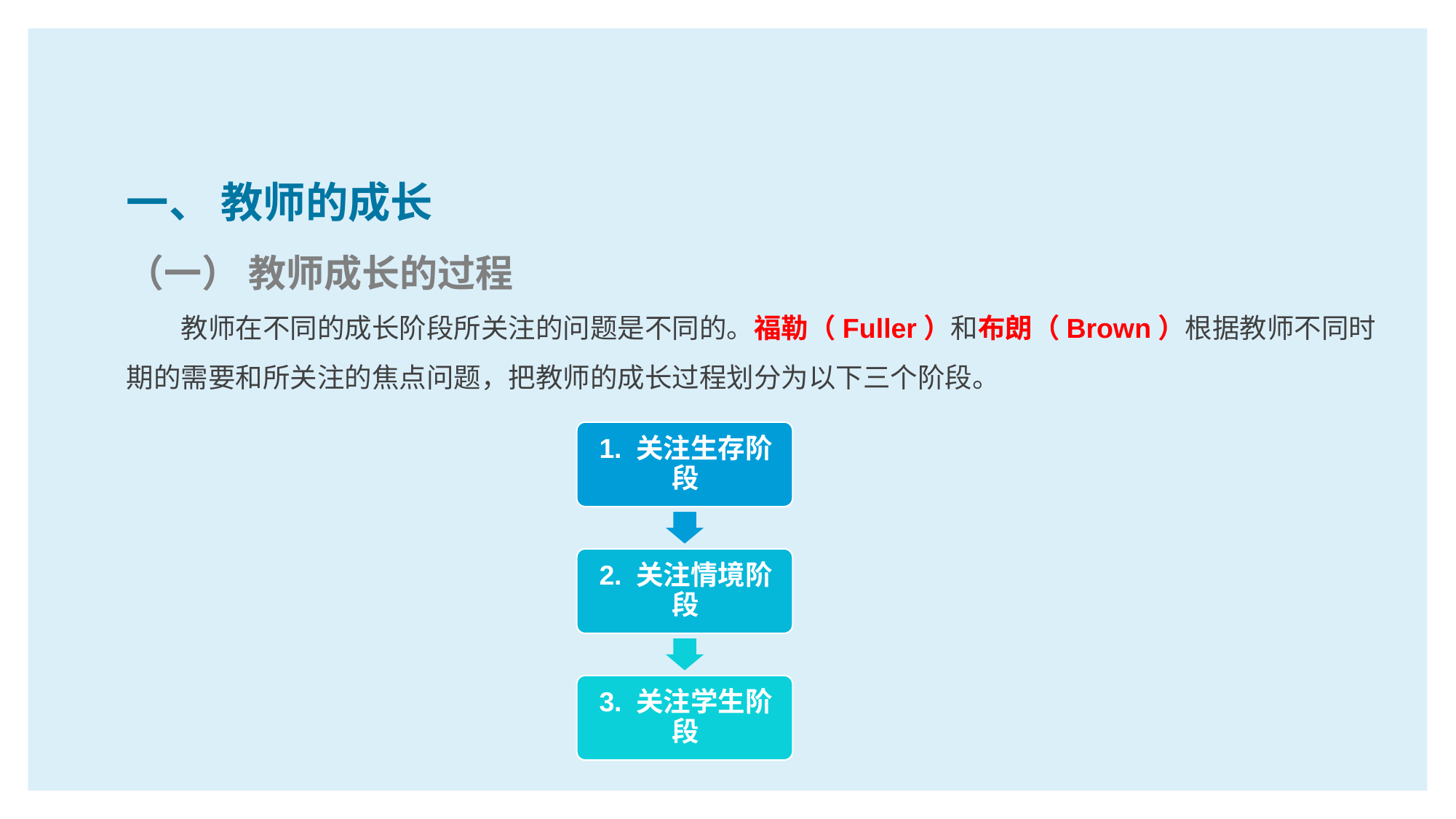

一、 教师的成长
（一） 教师成长的过程
教师在不同的成长阶段所关注的问题是不同的。福勒（Fuller）和布朗（Brown）根据教师不同时期的需要和所关注的焦点问题，把教师的成长过程划分为以下三个阶段。

1. 关注生存阶段

2. 关注情境阶段

3. 关注学生阶段